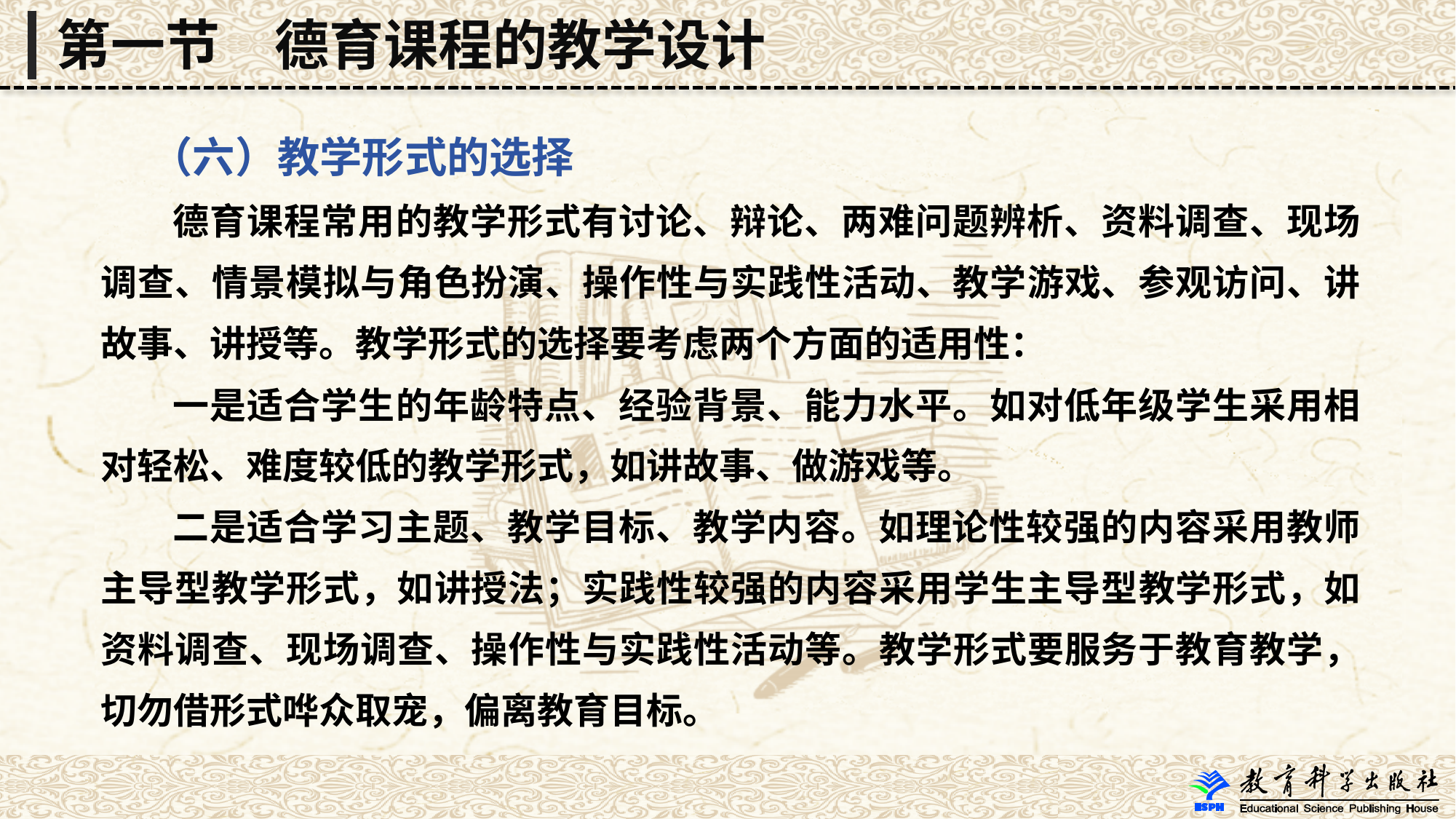

第一节　德育课程的教学设计
     （六）教学形式的选择
       德育课程常用的教学形式有讨论、辩论、两难问题辨析、资料调查、现场调查、情景模拟与角色扮演、操作性与实践性活动、教学游戏、参观访问、讲故事、讲授等。教学形式的选择要考虑两个方面的适用性：
       一是适合学生的年龄特点、经验背景、能力水平。如对低年级学生采用相对轻松、难度较低的教学形式，如讲故事、做游戏等。
       二是适合学习主题、教学目标、教学内容。如理论性较强的内容采用教师主导型教学形式，如讲授法；实践性较强的内容采用学生主导型教学形式，如资料调查、现场调查、操作性与实践性活动等。教学形式要服务于教育教学，切勿借形式哗众取宠，偏离教育目标。